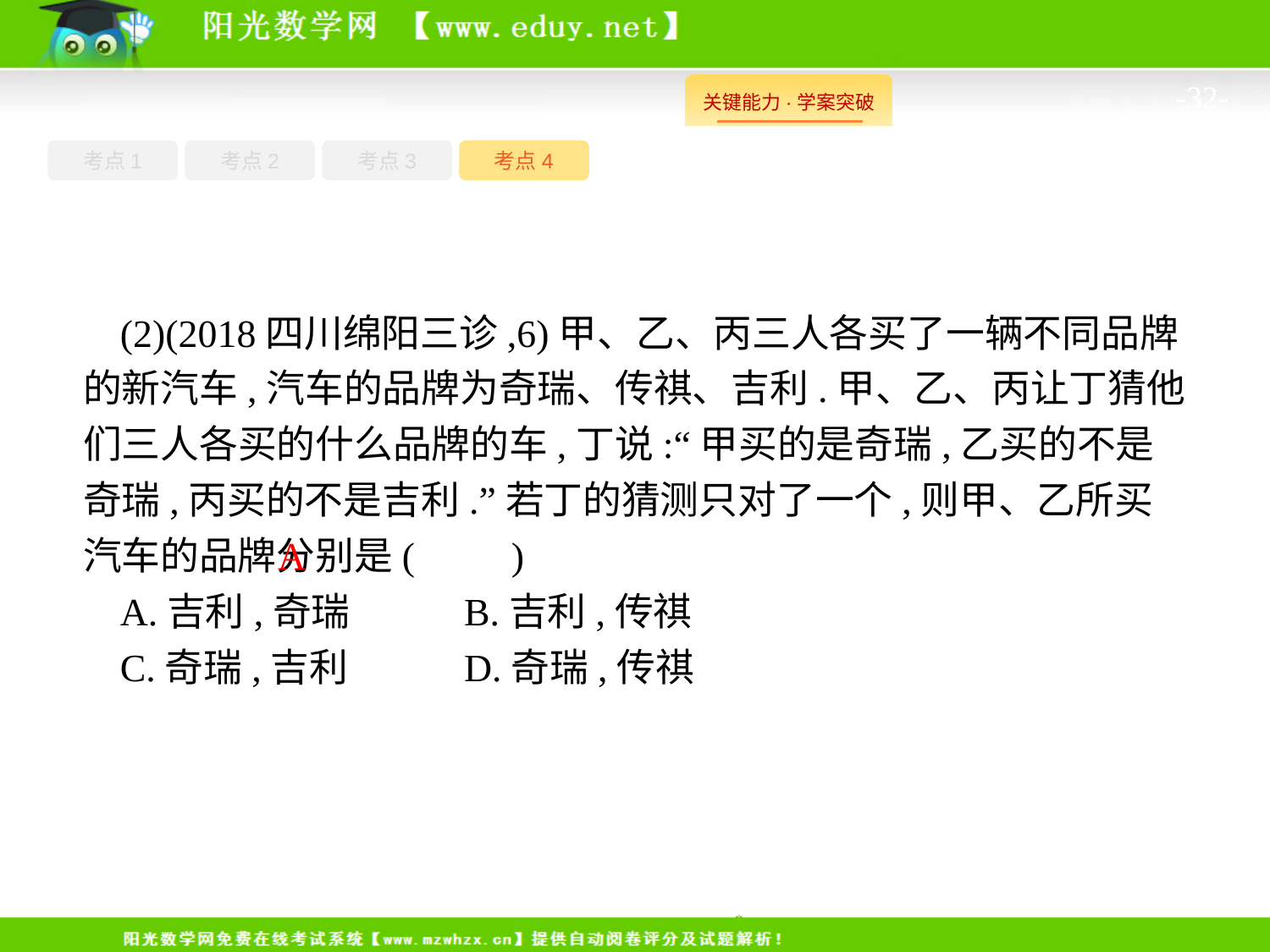

-32-
考点1
考点3
考点4
考点2
(2)(2018四川绵阳三诊,6)甲、乙、丙三人各买了一辆不同品牌的新汽车,汽车的品牌为奇瑞、传祺、吉利.甲、乙、丙让丁猜他们三人各买的什么品牌的车,丁说:“甲买的是奇瑞,乙买的不是奇瑞,丙买的不是吉利.”若丁的猜测只对了一个,则甲、乙所买汽车的品牌分别是(　　)
A.吉利,奇瑞	B.吉利,传祺
C.奇瑞,吉利	D.奇瑞,传祺
A